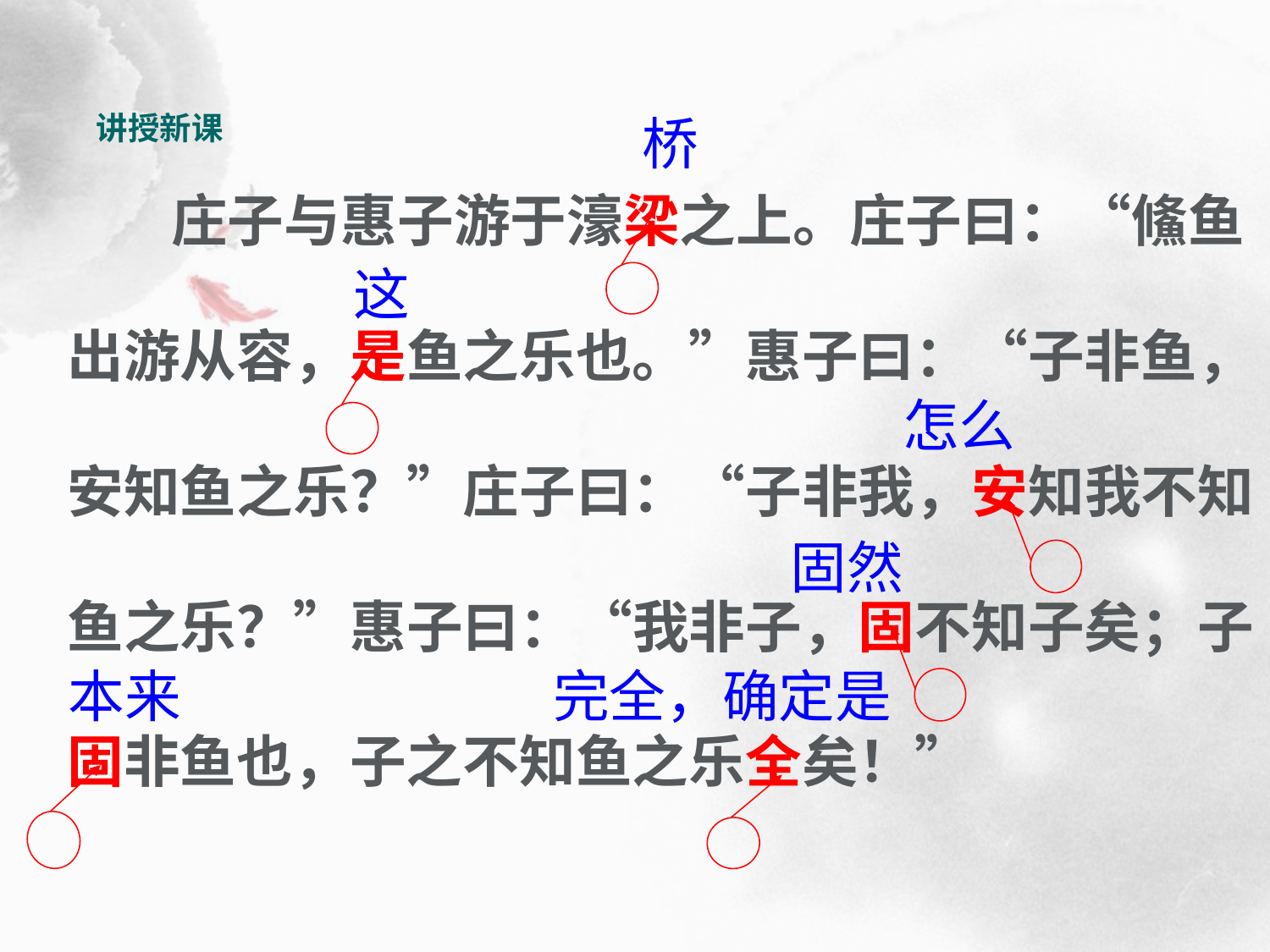

庄子与惠子游于濠梁之上。庄子曰：“鯈鱼

出游从容，是鱼之乐也。”惠子曰：“子非鱼，

安知鱼之乐？”庄子曰：“子非我，安知我不知

鱼之乐？”惠子曰：“我非子，固不知子矣；子

固非鱼也，子之不知鱼之乐全矣！”
讲授新课
桥

这

怎么

固然

本来
完全，确定是